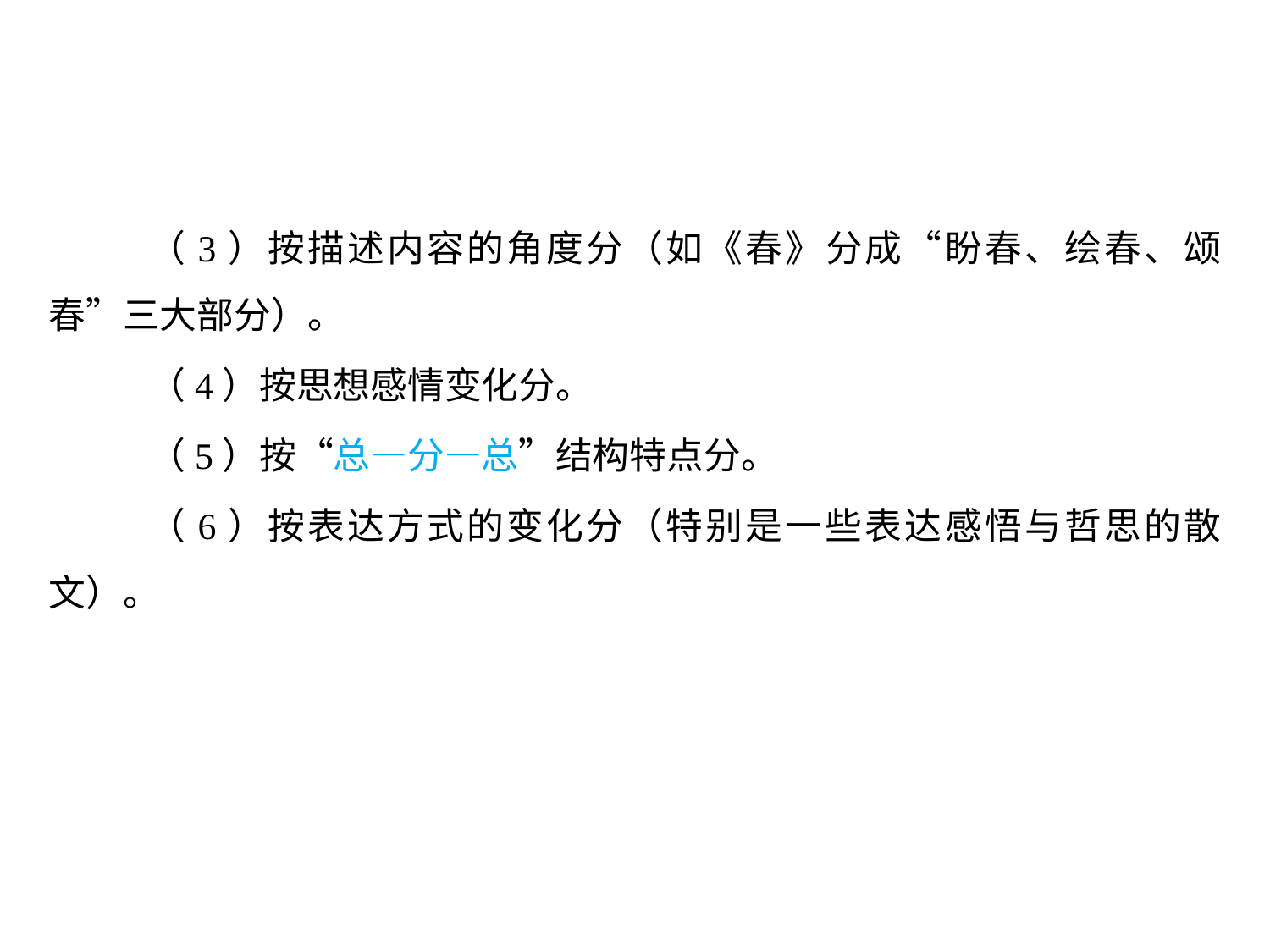

（3）按描述内容的角度分（如《春》分成“盼春、绘春、颂春”三大部分）。
（4）按思想感情变化分。
（5）按“总—分—总”结构特点分。
（6）按表达方式的变化分（特别是一些表达感悟与哲思的散文）。